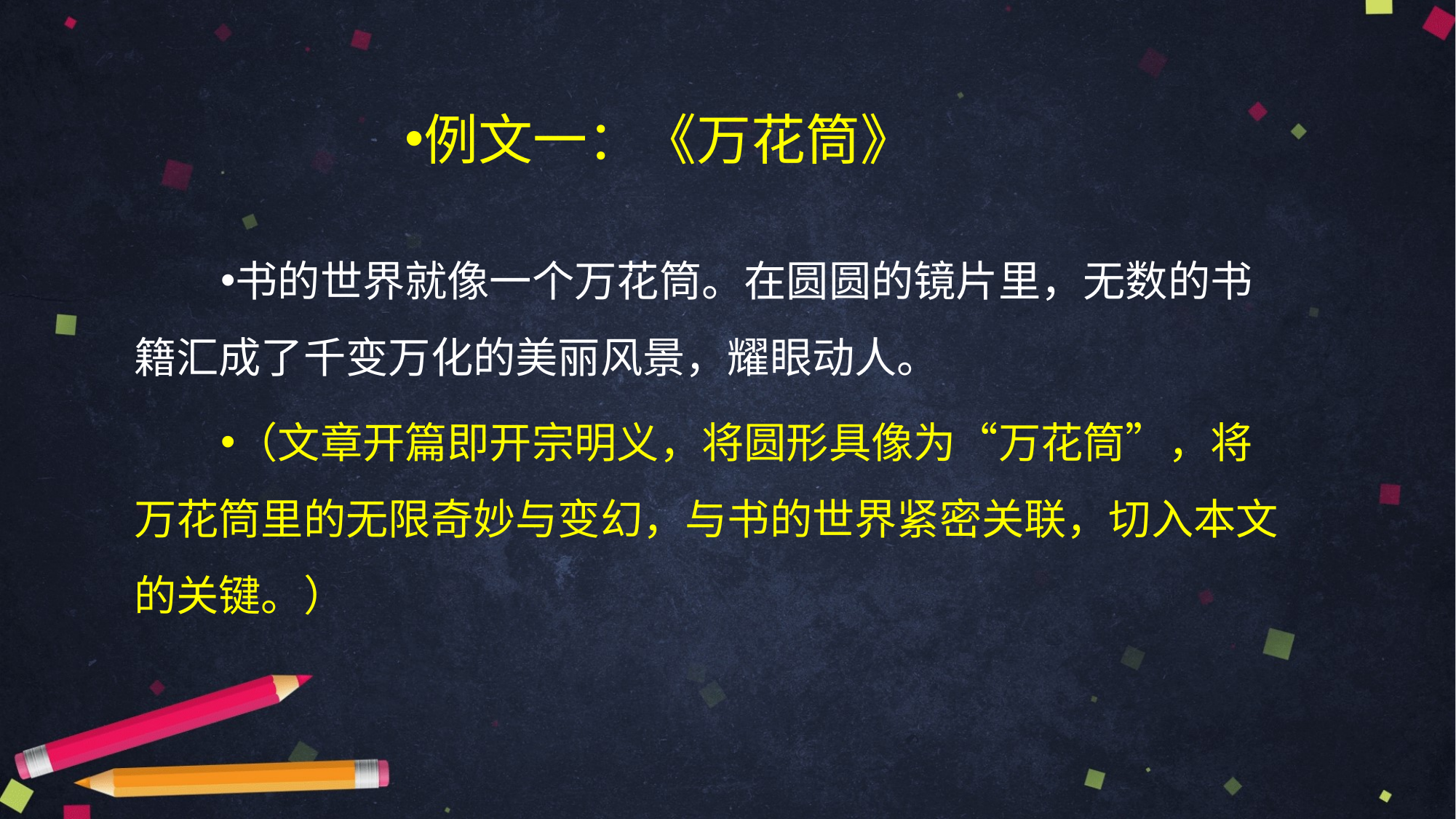

例文一：《万花筒》
书的世界就像一个万花筒。在圆圆的镜片里，无数的书籍汇成了千变万化的美丽风景，耀眼动人。
（文章开篇即开宗明义，将圆形具像为“万花筒”，将万花筒里的无限奇妙与变幻，与书的世界紧密关联，切入本文的关键。）